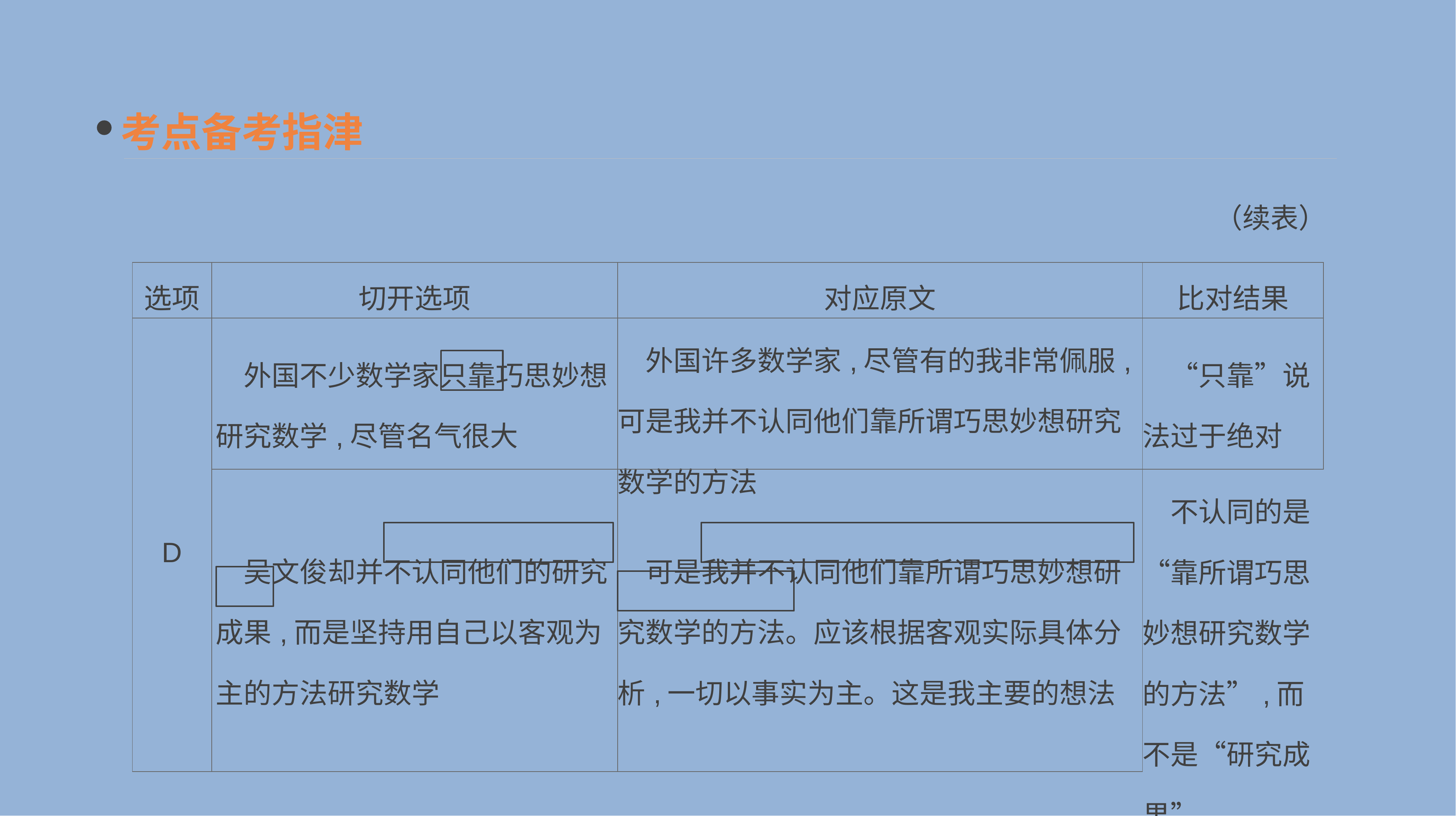

考点备考指津

（续表）
| 选项 | 切开选项 | 对应原文 | 比对结果 |
| --- | --- | --- | --- |
| D | 外国不少数学家只靠巧思妙想研究数学,尽管名气很大 | 外国许多数学家,尽管有的我非常佩服,可是我并不认同他们靠所谓巧思妙想研究数学的方法 | “只靠”说法过于绝对 |
|  | 吴文俊却并不认同他们的研究成果,而是坚持用自己以客观为主的方法研究数学 | 可是我并不认同他们靠所谓巧思妙想研究数学的方法。应该根据客观实际具体分析,一切以事实为主。这是我主要的想法 | 不认同的是“靠所谓巧思妙想研究数学的方法”,而不是“研究成果” |